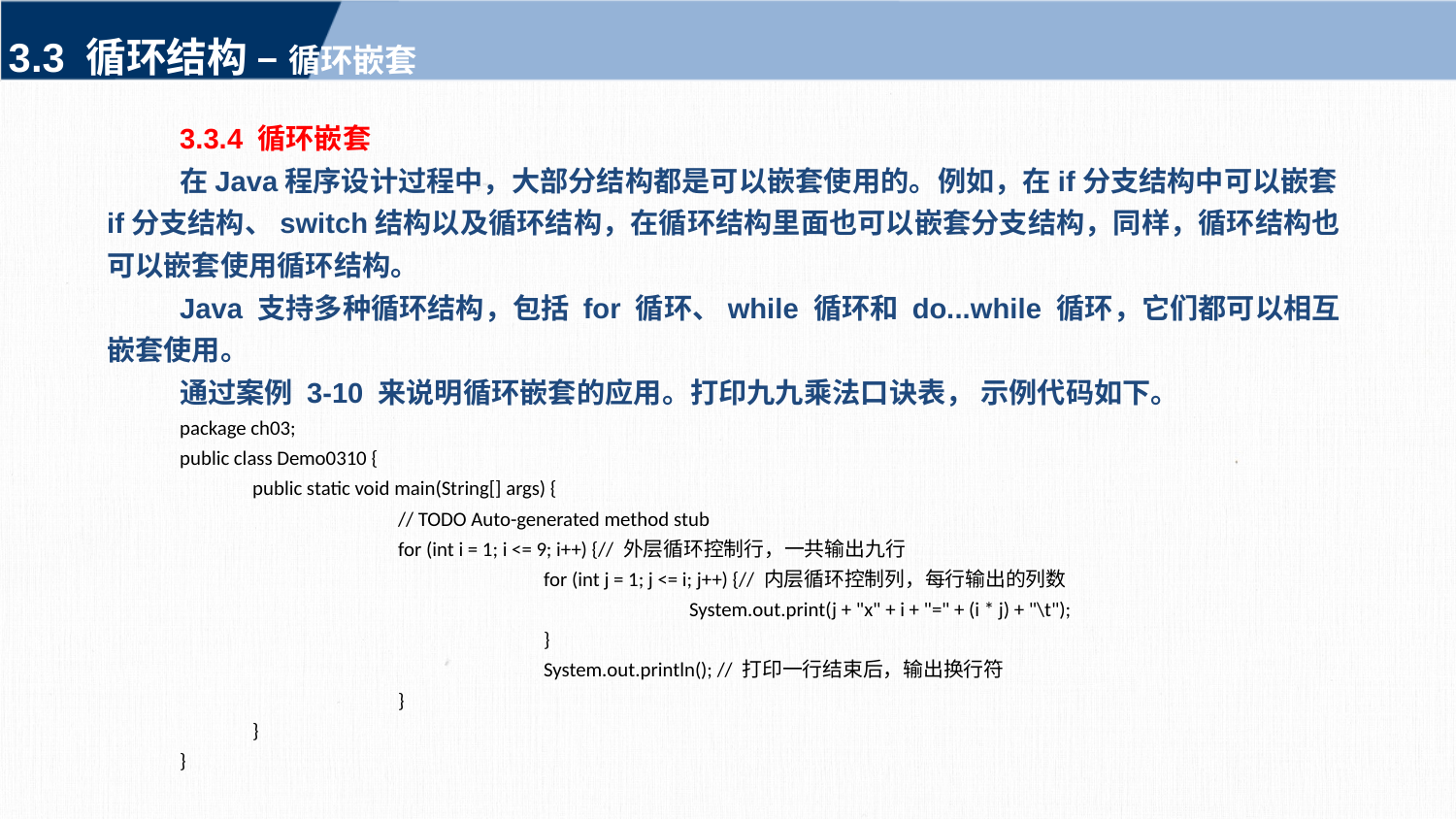

3.3 循环结构 – 循环嵌套

3.3.4 循环嵌套
在Java程序设计过程中，大部分结构都是可以嵌套使用的。例如，在if分支结构中可以嵌套if分支结构、switch结构以及循环结构，在循环结构里面也可以嵌套分支结构，同样，循环结构也可以嵌套使用循环结构。
Java 支持多种循环结构，包括 for 循环、while 循环和 do...while 循环，它们都可以相互嵌套使用。
通过案例 3-10 来说明循环嵌套的应用。打印九九乘法口诀表， 示例代码如下。
package ch03;
public class Demo0310 {
	public static void main(String[] args) {
		// TODO Auto-generated method stub
		for (int i = 1; i <= 9; i++) {// 外层循环控制行，一共输出九行
			for (int j = 1; j <= i; j++) {// 内层循环控制列，每行输出的列数
				System.out.print(j + "x" + i + "=" + (i * j) + "\t");
			}
			System.out.println(); // 打印一行结束后，输出换行符
		}
	}
}